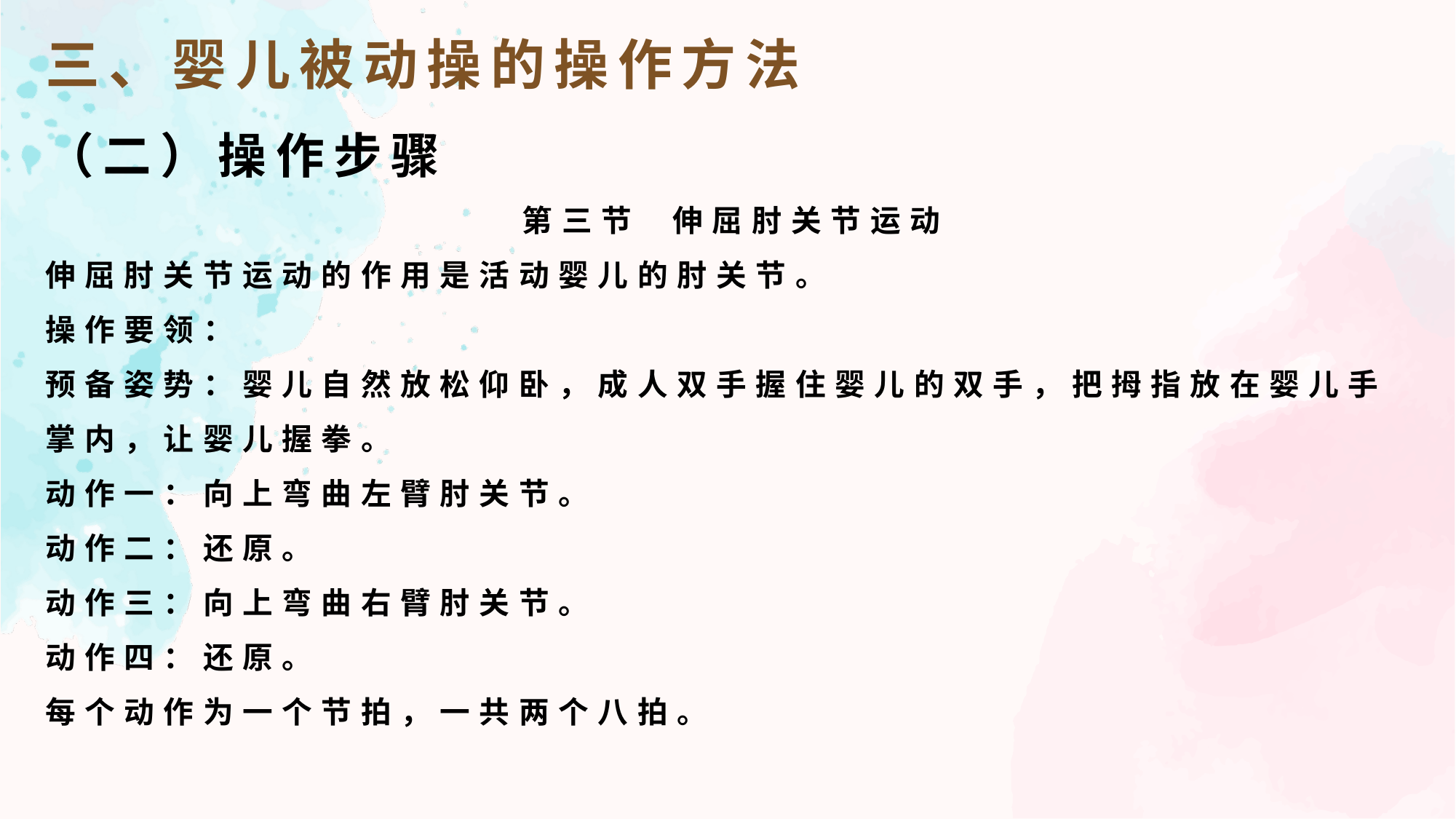

三、婴儿被动操的操作方法
（二）操作步骤
第三节  伸屈肘关节运动
伸屈肘关节运动的作用是活动婴儿的肘关节。
操作要领：
预备姿势：婴儿自然放松仰卧，成人双手握住婴儿的双手，把拇指放在婴儿手掌内，让婴儿握拳。
动作一：向上弯曲左臂肘关节。
动作二：还原。
动作三：向上弯曲右臂肘关节。
动作四：还原。
每个动作为一个节拍，一共两个八拍。